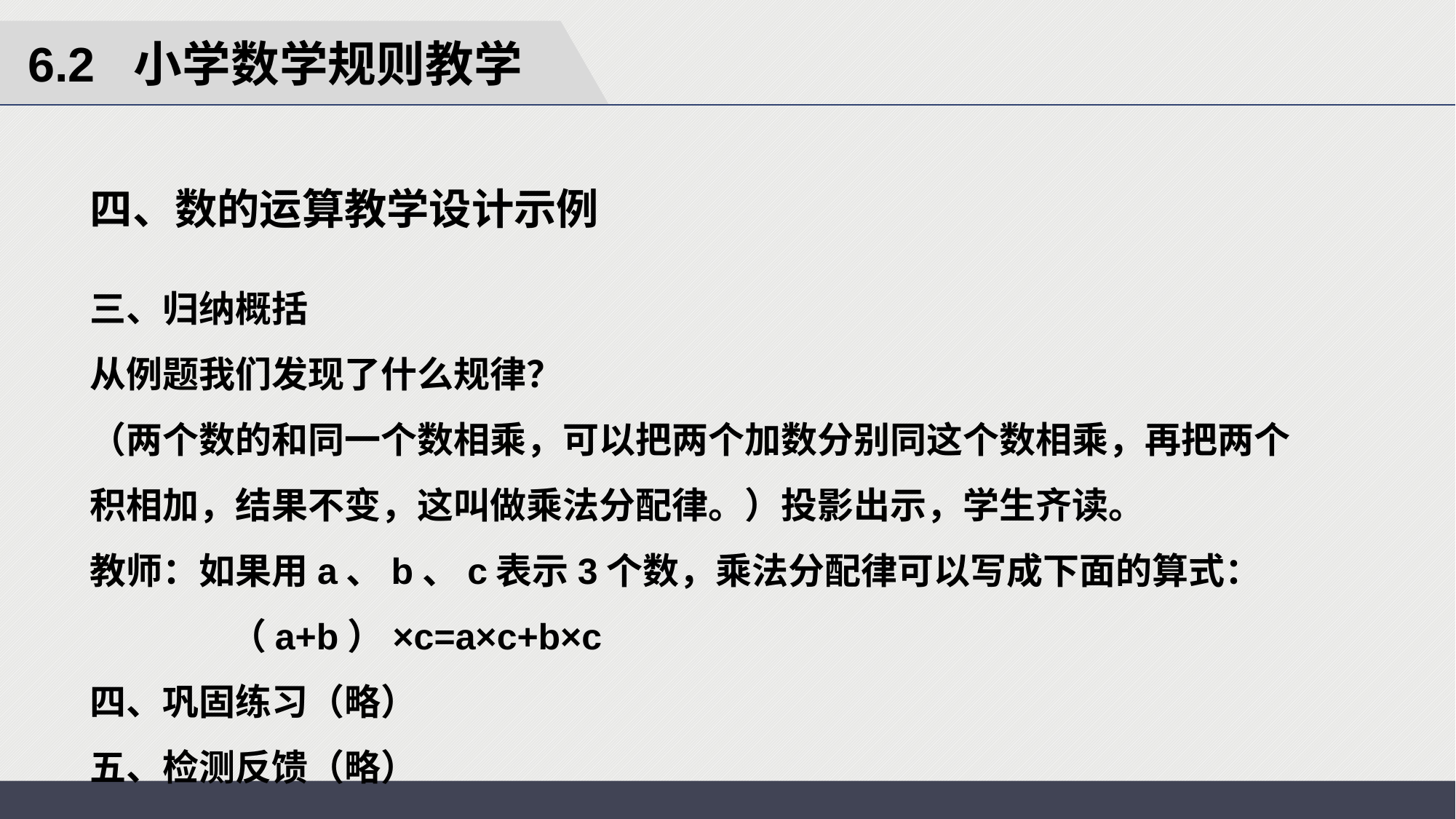

6.2  小学数学规则教学
四、数的运算教学设计示例
三、归纳概括
从例题我们发现了什么规律？
（两个数的和同一个数相乘，可以把两个加数分别同这个数相乘，再把两个积相加，结果不变，这叫做乘法分配律。）投影出示，学生齐读。
教师：如果用a、b、c表示3个数，乘法分配律可以写成下面的算式：
                （a+b）×c=a×c+b×c
四、巩固练习（略）
五、检测反馈（略）